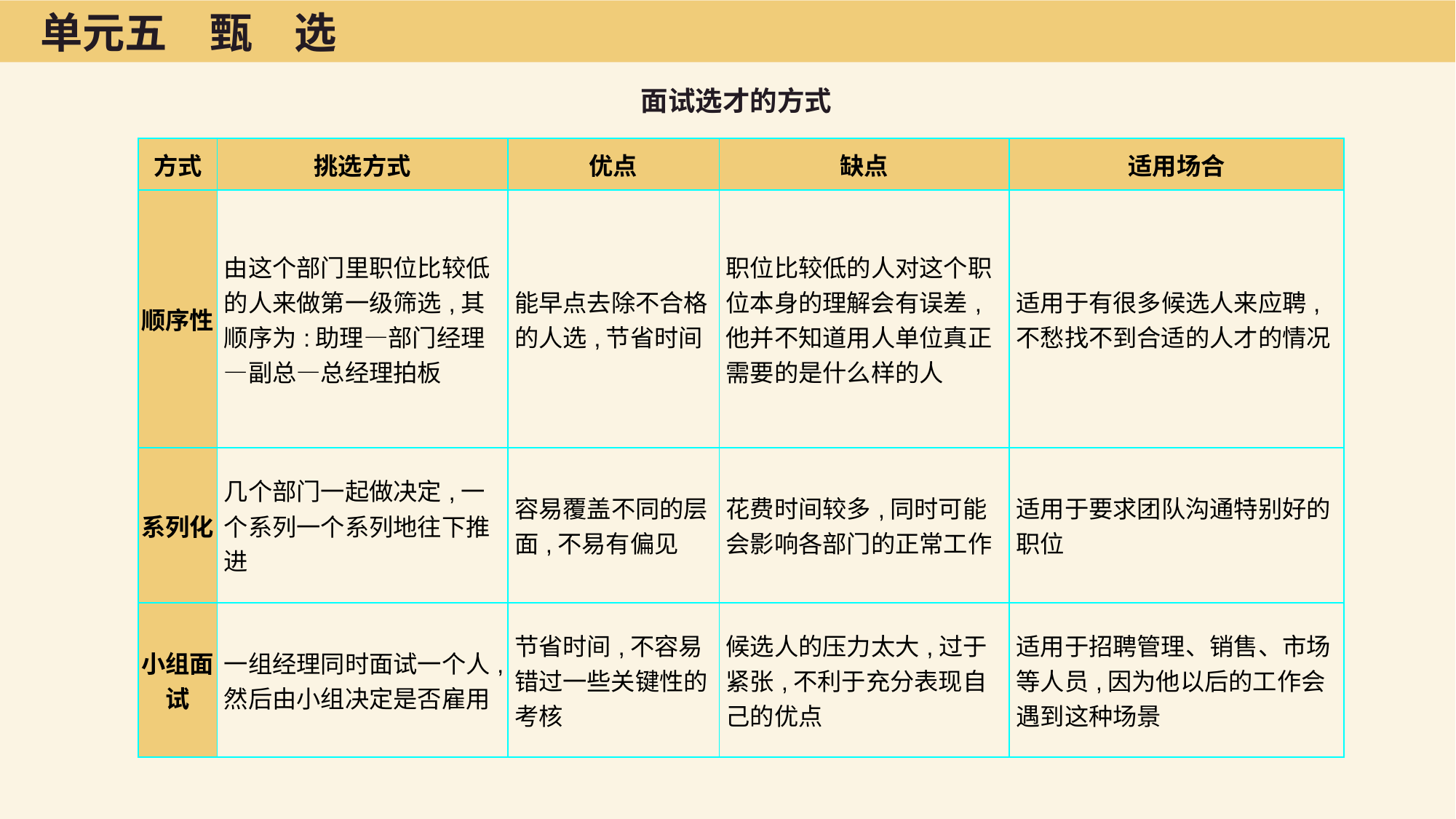

单元五　甄　选
面试选才的方式
| 方式 | 挑选方式 | 优点 | 缺点 | 适用场合 |
| --- | --- | --- | --- | --- |
| 顺序性 | 由这个部门里职位比较低的人来做第一级筛选,其顺序为:助理—部门经理—副总—总经理拍板 | 能早点去除不合格的人选,节省时间 | 职位比较低的人对这个职位本身的理解会有误差,他并不知道用人单位真正需要的是什么样的人 | 适用于有很多候选人来应聘,不愁找不到合适的人才的情况 |
| 系列化 | 几个部门一起做决定,一个系列一个系列地往下推进 | 容易覆盖不同的层面,不易有偏见 | 花费时间较多,同时可能会影响各部门的正常工作 | 适用于要求团队沟通特别好的职位 |
| 小组面试 | 一组经理同时面试一个人,然后由小组决定是否雇用 | 节省时间,不容易错过一些关键性的考核 | 候选人的压力太大,过于紧张,不利于充分表现自己的优点 | 适用于招聘管理、销售、市场等人员,因为他以后的工作会遇到这种场景 |